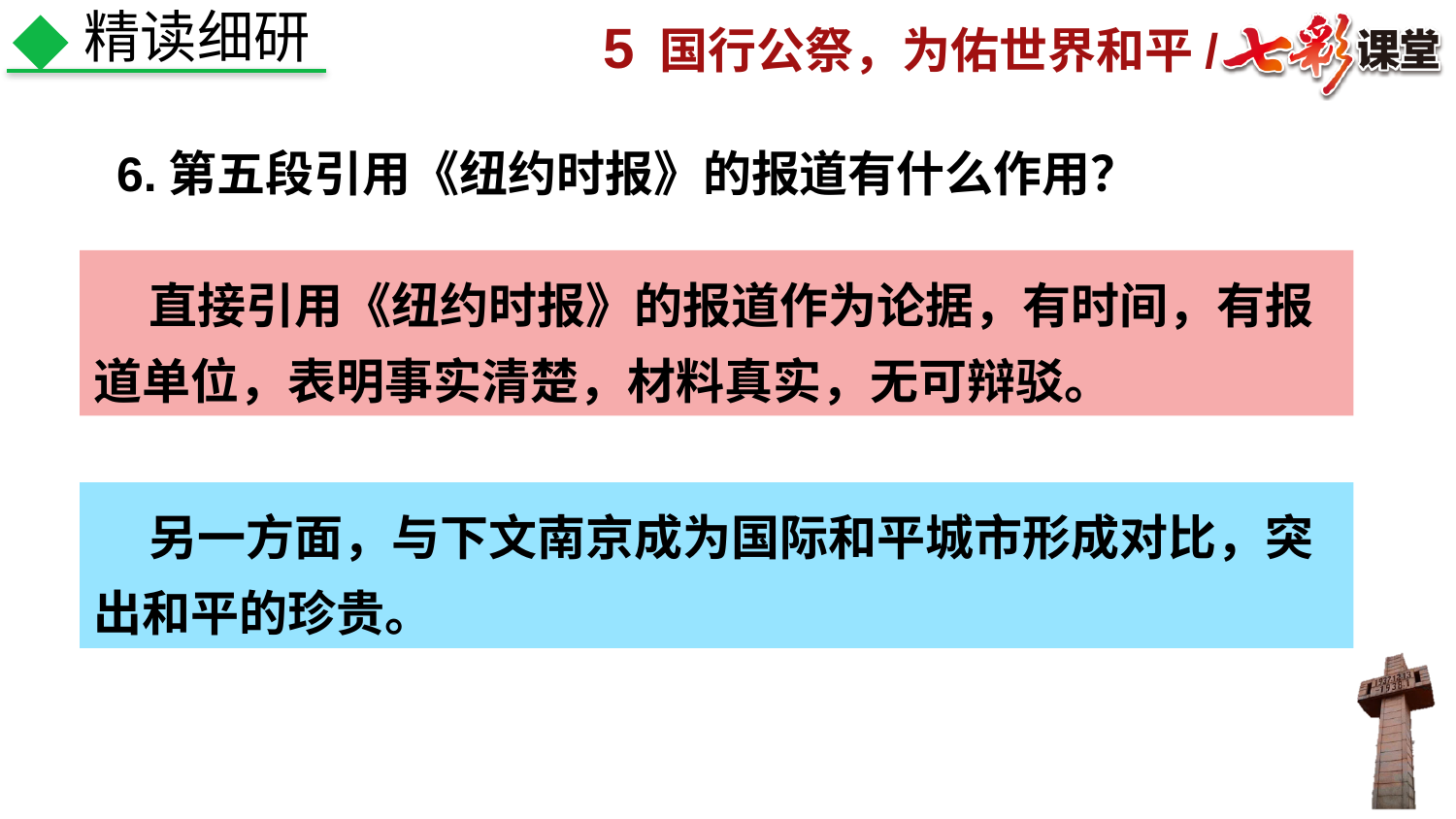

精读细研

6.第五段引用《纽约时报》的报道有什么作用？
    直接引用《纽约时报》的报道作为论据，有时间，有报道单位，表明事实清楚，材料真实，无可辩驳。
    另一方面，与下文南京成为国际和平城市形成对比，突出和平的珍贵。